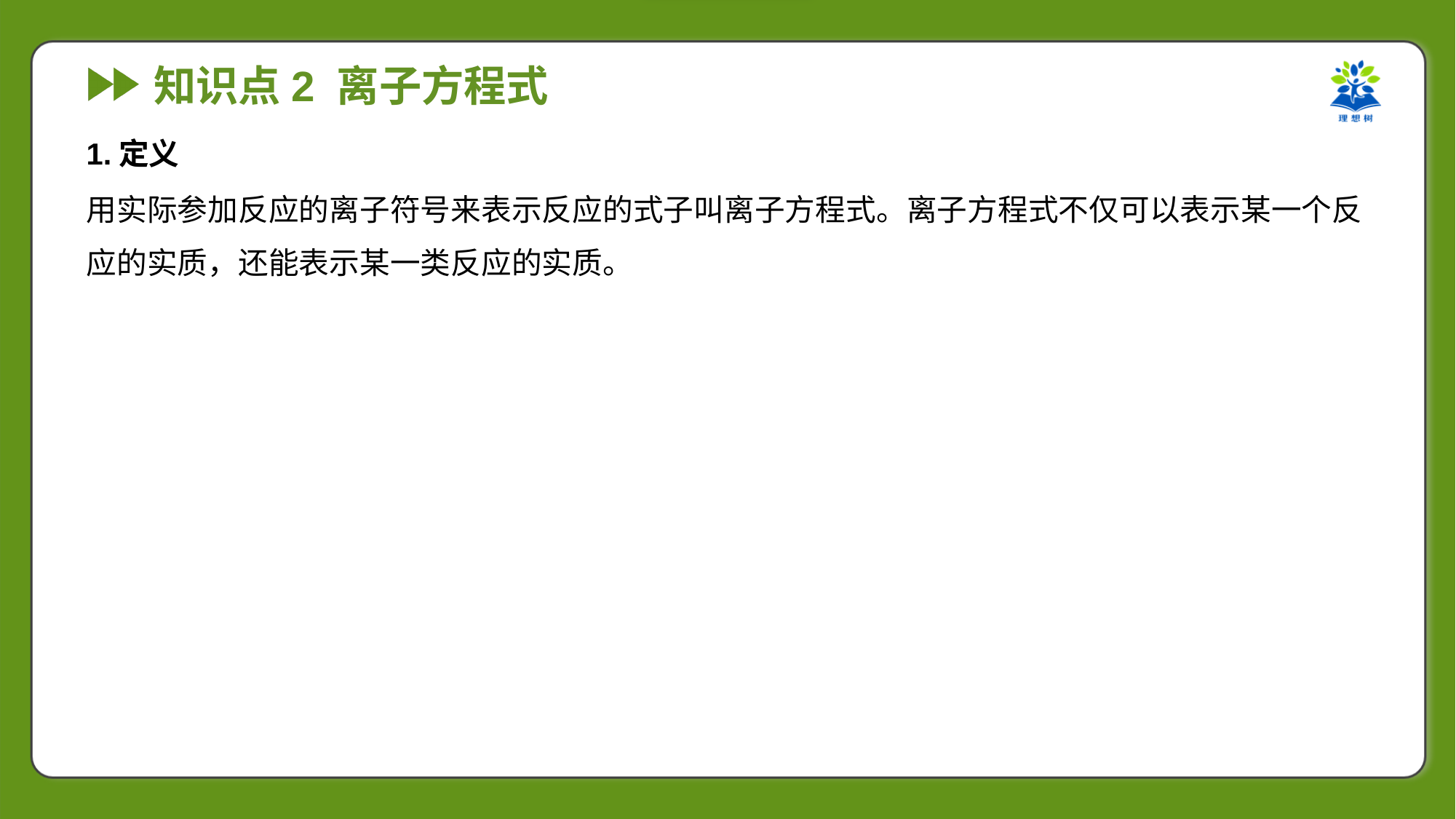

1.定义
用实际参加反应的离子符号来表示反应的式子叫离子方程式。离子方程式不仅可以表示某一个反
应的实质，还能表示某一类反应的实质。